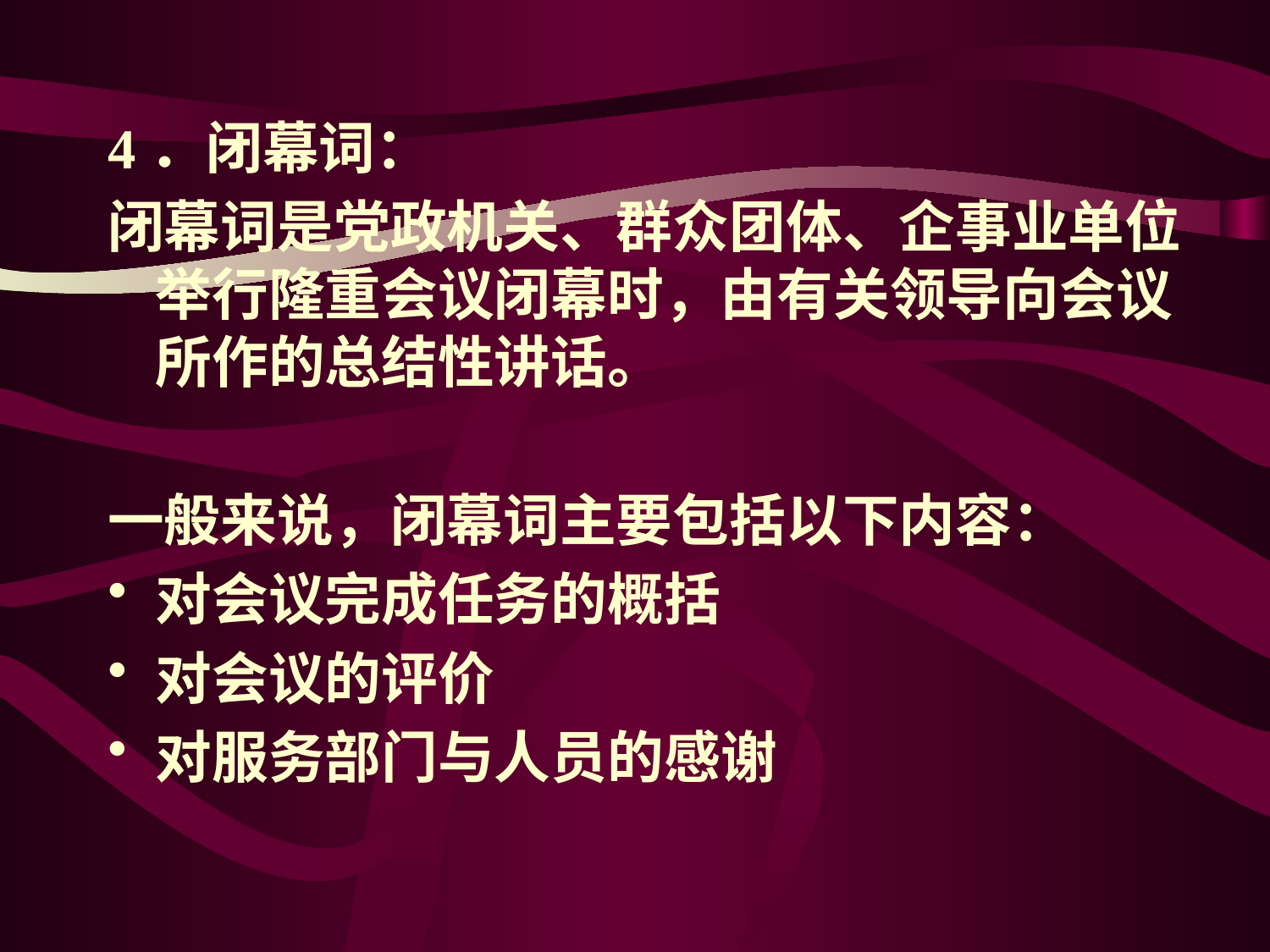

4．闭幕词：
闭幕词是党政机关、群众团体、企事业单位举行隆重会议闭幕时，由有关领导向会议所作的总结性讲话。

一般来说，闭幕词主要包括以下内容：
对会议完成任务的概括
对会议的评价
对服务部门与人员的感谢